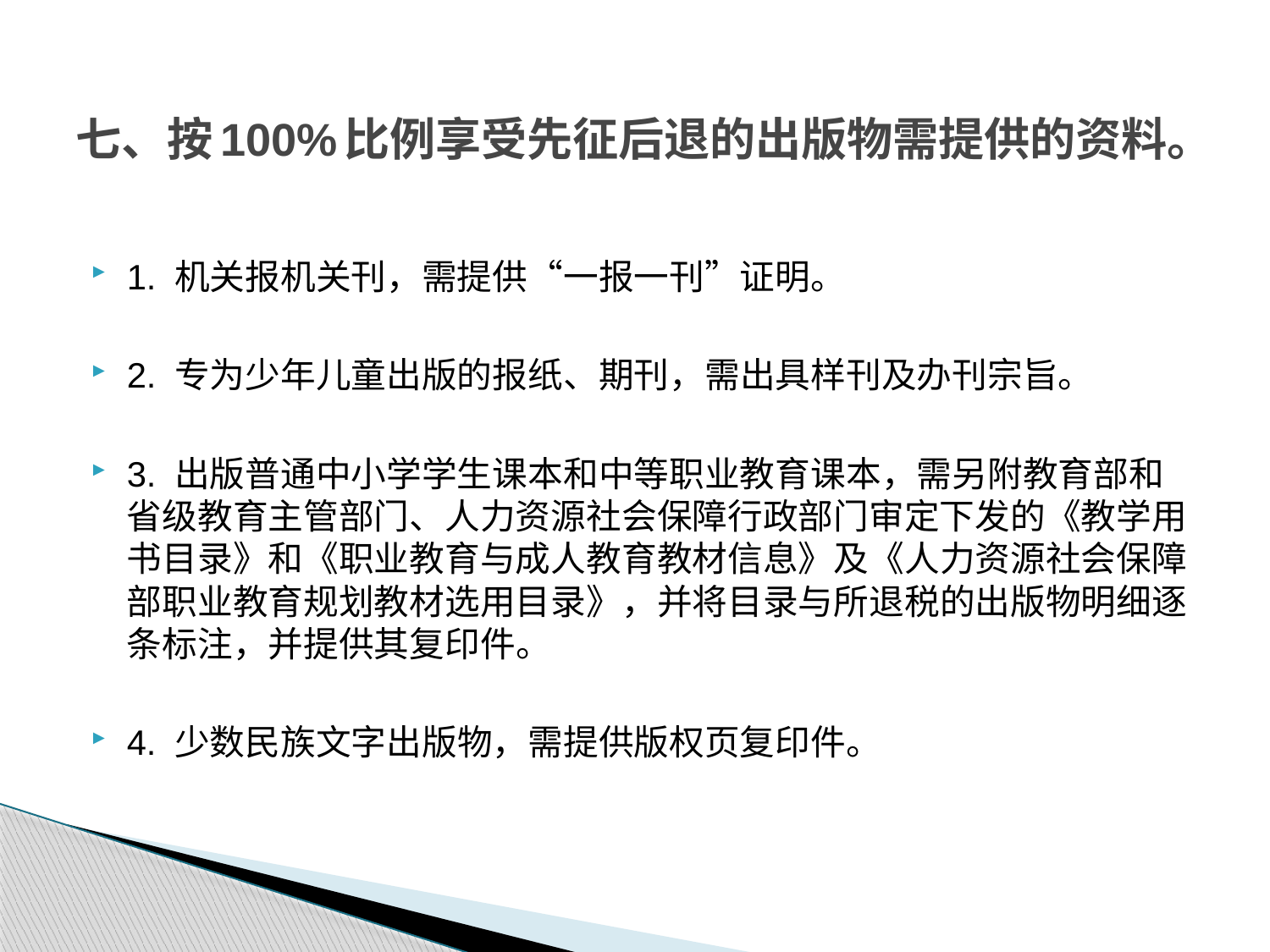

# 七、按100%比例享受先征后退的出版物需提供的资料。
1. 机关报机关刊，需提供“一报一刊”证明。

2. 专为少年儿童出版的报纸、期刊，需出具样刊及办刊宗旨。

3. 出版普通中小学学生课本和中等职业教育课本，需另附教育部和省级教育主管部门、人力资源社会保障行政部门审定下发的《教学用书目录》和《职业教育与成人教育教材信息》及《人力资源社会保障部职业教育规划教材选用目录》，并将目录与所退税的出版物明细逐条标注，并提供其复印件。

4. 少数民族文字出版物，需提供版权页复印件。